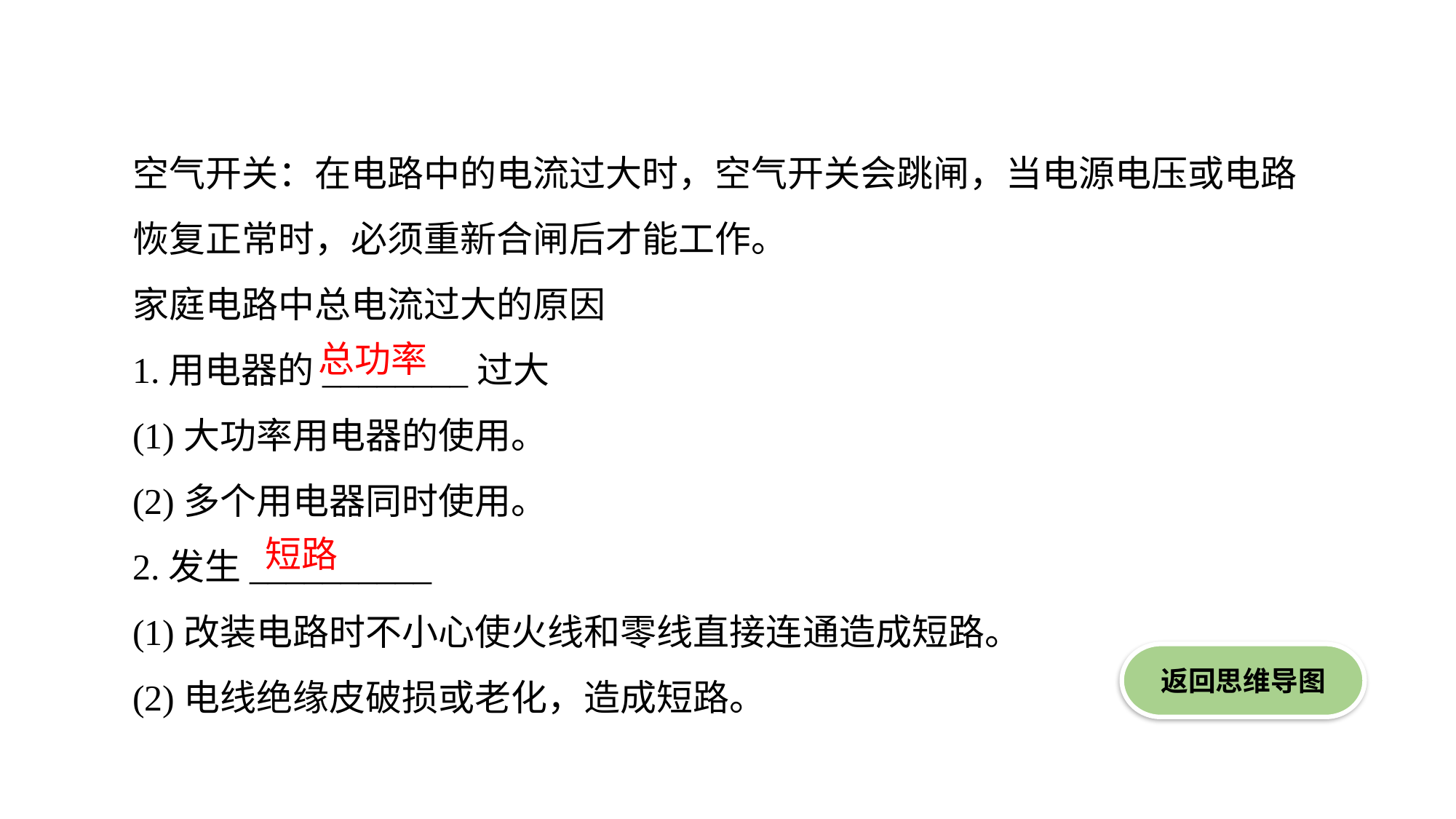

空气开关：在电路中的电流过大时，空气开关会跳闸，当电源电压或电路恢复正常时，必须重新合闸后才能工作。
家庭电路中总电流过大的原因
1.用电器的________过大
(1)大功率用电器的使用。
(2)多个用电器同时使用。
2.发生__________
(1)改装电路时不小心使火线和零线直接连通造成短路。
(2)电线绝缘皮破损或老化，造成短路。
总功率
短路
返回思维导图